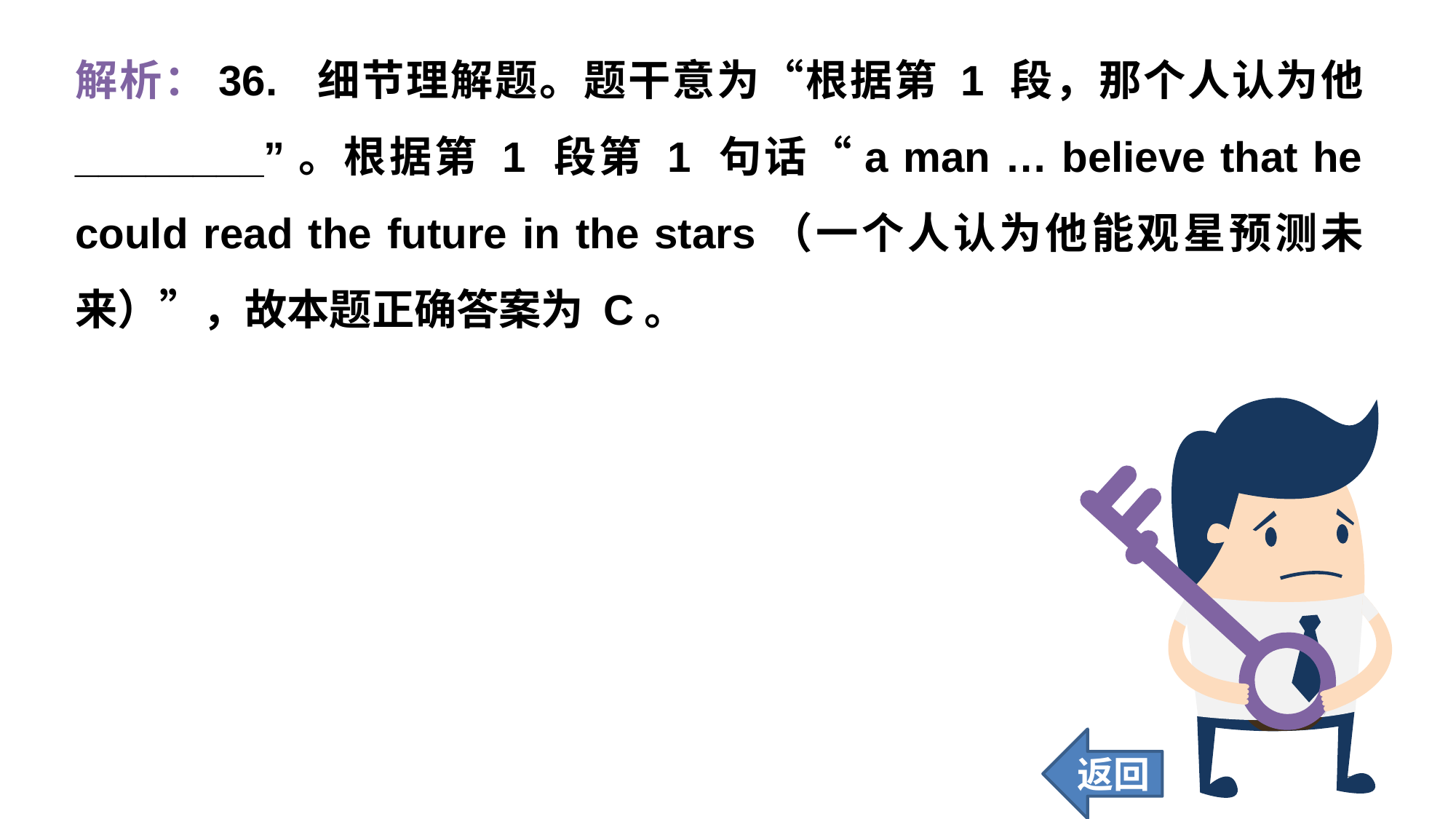

解析：36.  细节理解题。题干意为“根据第 1 段，那个人认为他 ________”。根据第 1 段第 1 句话“a man … believe that he could read the future in the stars（一个人认为他能观星预测未来）”，故本题正确答案为 C。

返回
326